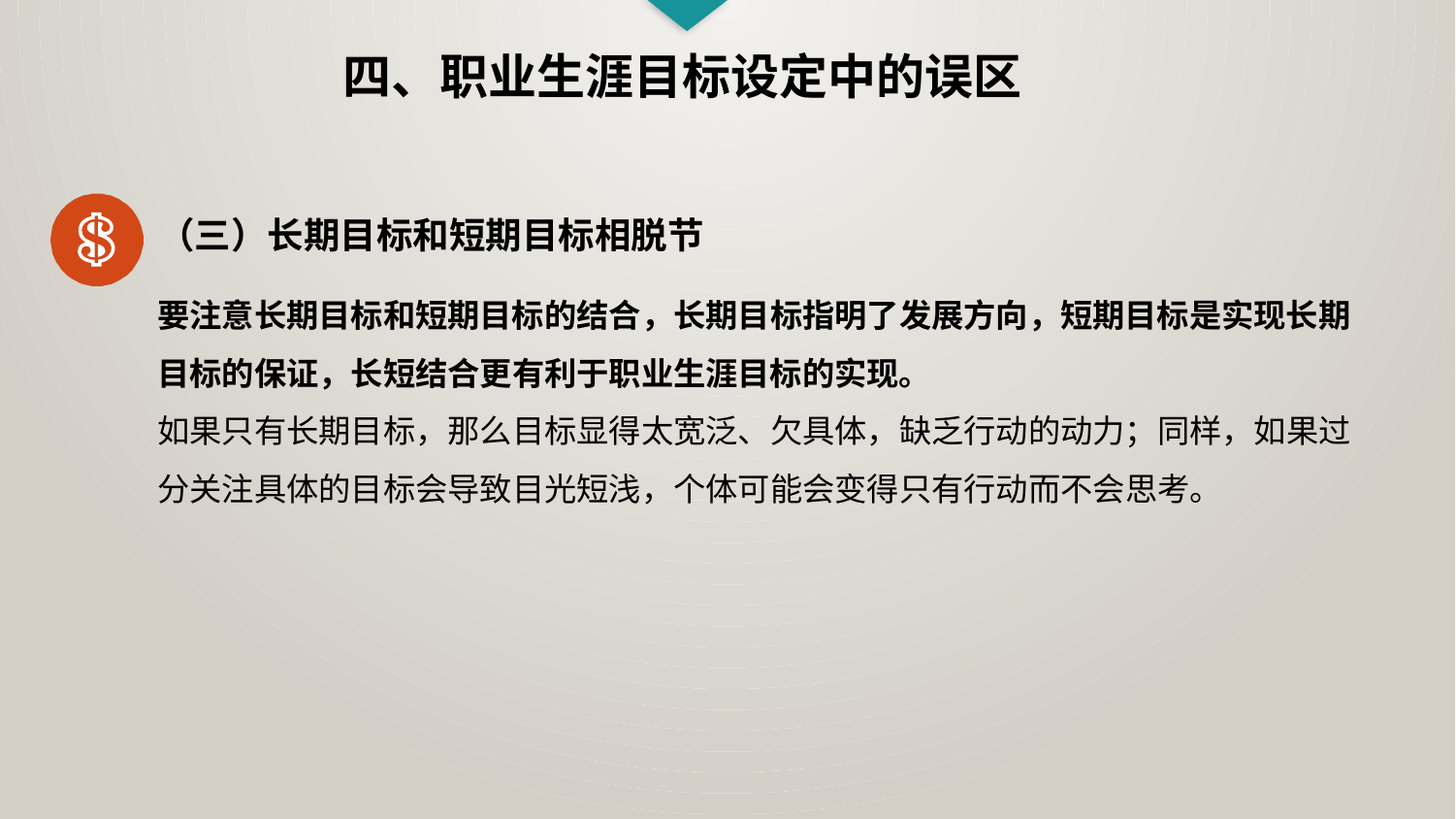

四、职业生涯目标设定中的误区

（三）长期目标和短期目标相脱节

要注意长期目标和短期目标的结合，长期目标指明了发展方向，短期目标是实现长期目标的保证，长短结合更有利于职业生涯目标的实现。
如果只有长期目标，那么目标显得太宽泛、欠具体，缺乏行动的动力；同样，如果过分关注具体的目标会导致目光短浅，个体可能会变得只有行动而不会思考。
53